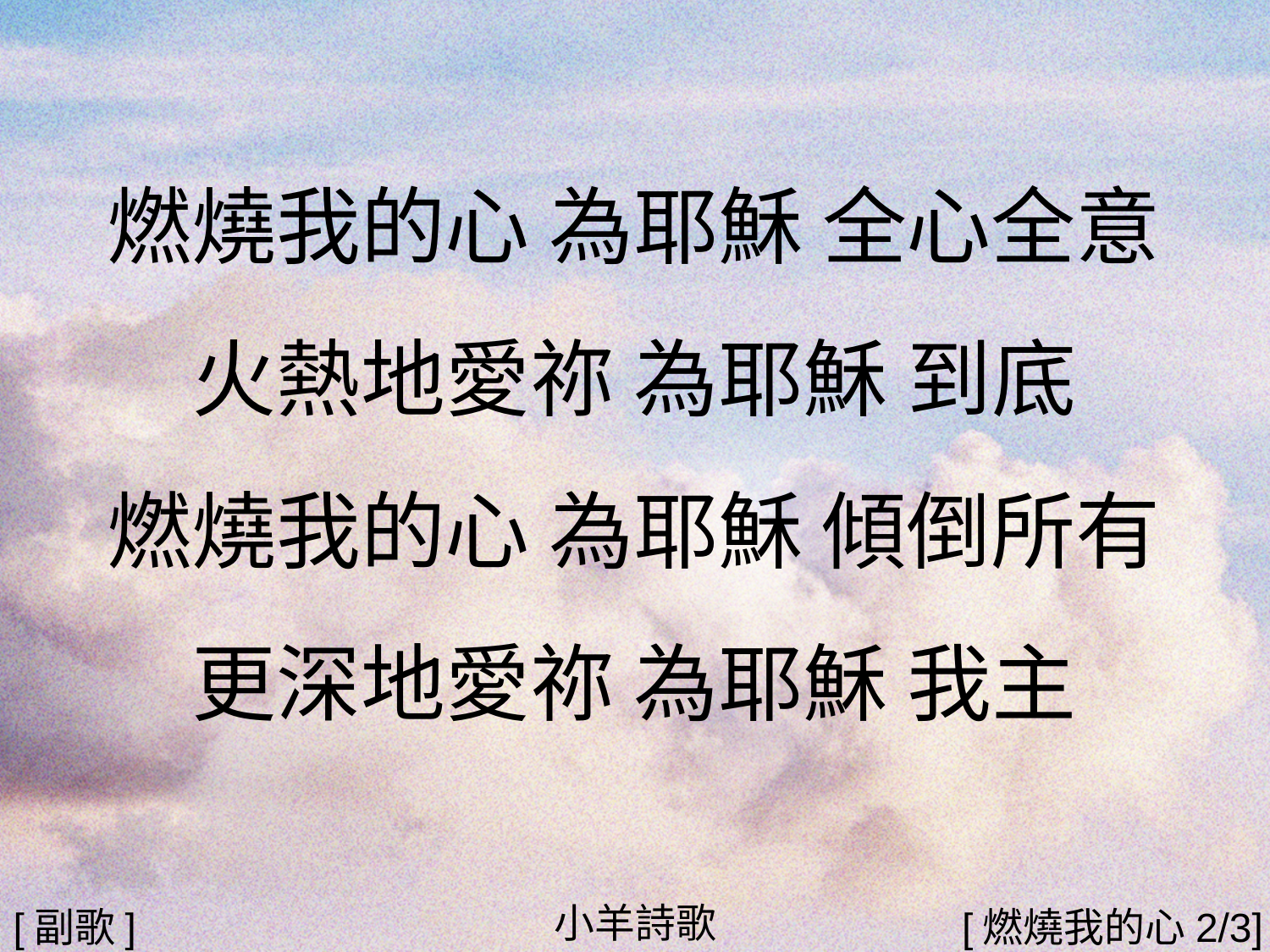

燃燒我的心 為耶穌 全心全意
火熱地愛祢 為耶穌 到底
燃燒我的心 為耶穌 傾倒所有
更深地愛祢 為耶穌 我主
#

小羊詩歌
[副歌]
[燃燒我的心2/3]